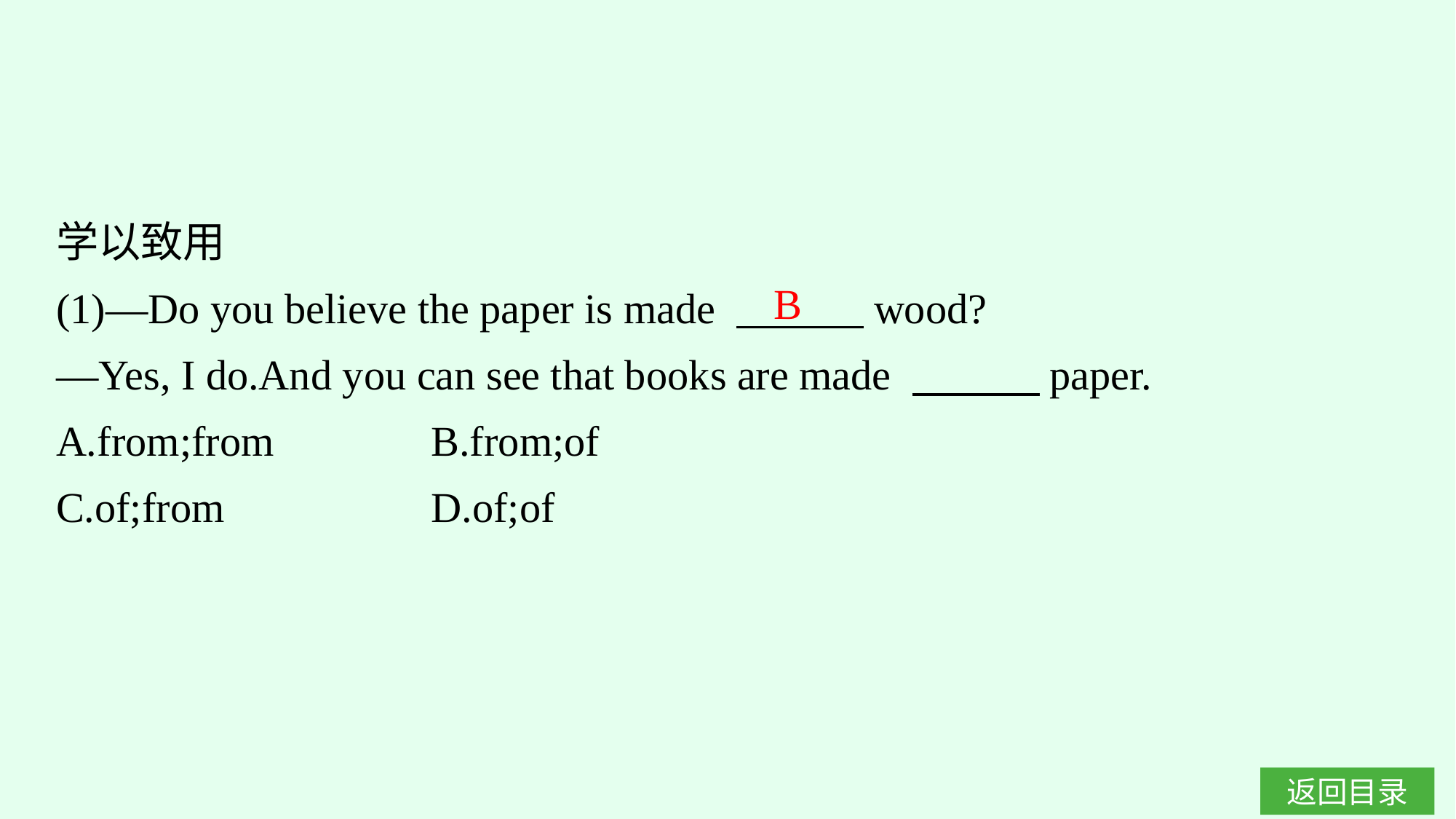

学以致用
(1)—Do you believe the paper is made 　　　wood?
—Yes, I do.And you can see that books are made 　　　paper.
A.from;from　　　	B.from;of
C.of;from		D.of;of
B